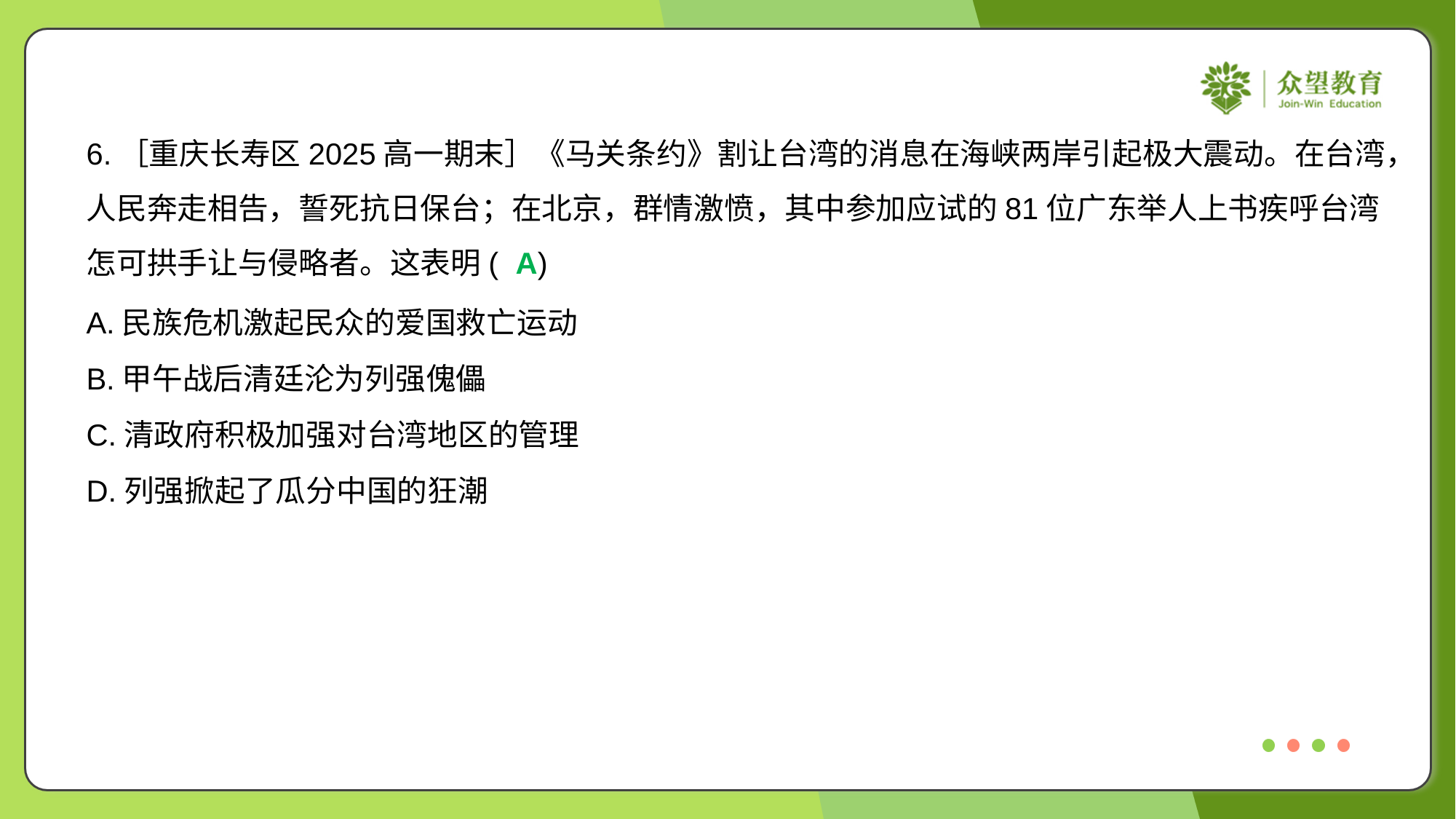

6.［重庆长寿区2025高一期末］《马关条约》割让台湾的消息在海峡两岸引起极大震动。在台湾，
人民奔走相告，誓死抗日保台；在北京，群情激愤，其中参加应试的81位广东举人上书疾呼台湾
怎可拱手让与侵略者。这表明(     )
A
A.民族危机激起民众的爱国救亡运动
B.甲午战后清廷沦为列强傀儡
C.清政府积极加强对台湾地区的管理
D.列强掀起了瓜分中国的狂潮